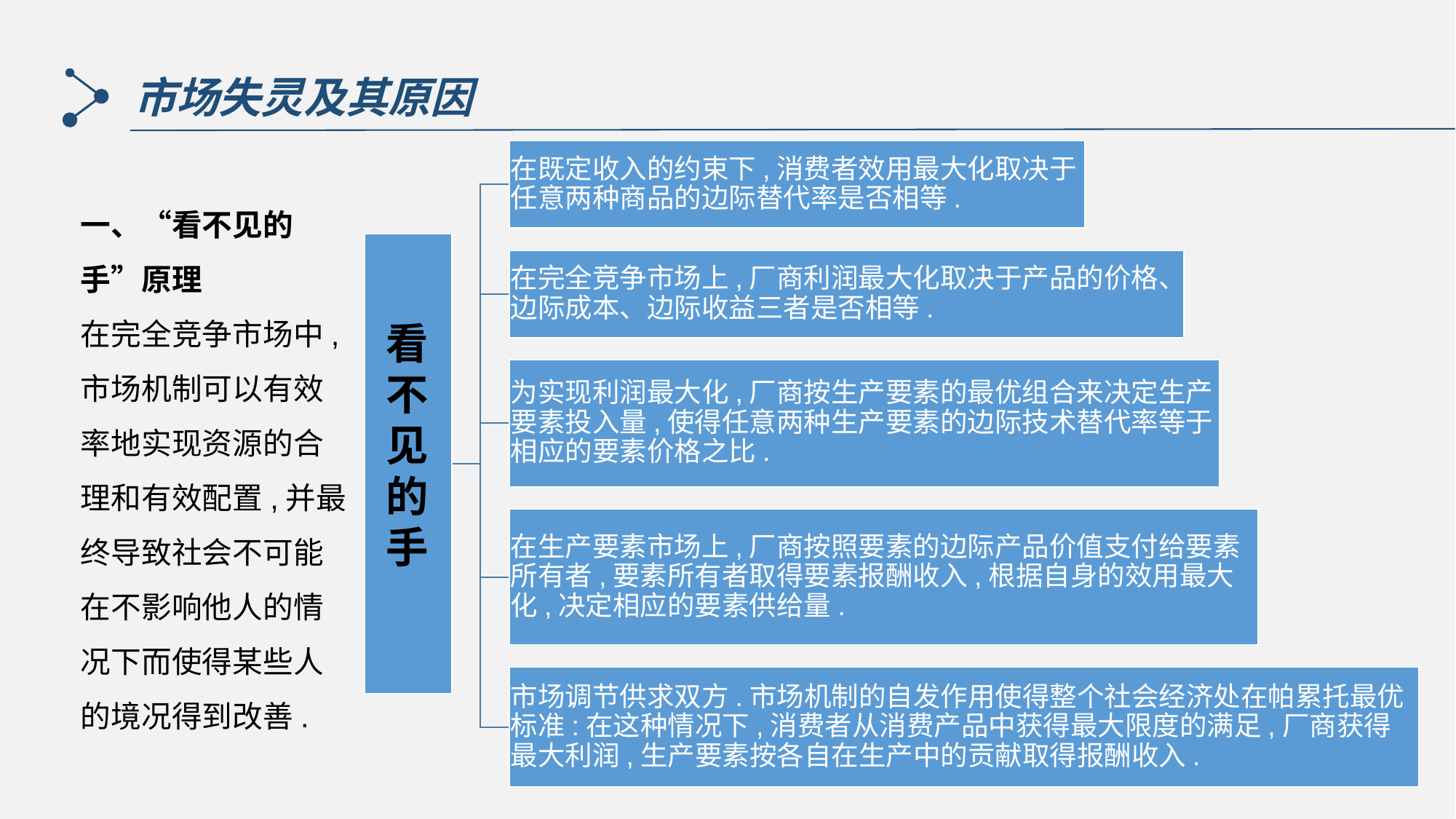

市场失灵及其原因

在既定收入的约束下,消费者效用最大化取决于任意两种商品的边际替代率是否相等.
在完全竞争市场上,厂商利润最大化取决于产品的价格、边际成本、边际收益三者是否相等.
为实现利润最大化,厂商按生产要素的最优组合来决定生产要素投入量,使得任意两种生产要素的边际技术替代率等于相应的要素价格之比.
在生产要素市场上,厂商按照要素的边际产品价值支付给要素所有者,要素所有者取得要素报酬收入,根据自身的效用最大化,决定相应的要素供给量.
市场调节供求双方.市场机制的自发作用使得整个社会经济处在帕累托最优标准:在这种情况下,消费者从消费产品中获得最大限度的满足,厂商获得最大利润,生产要素按各自在生产中的贡献取得报酬收入.
一、“看不见的手”原理
在完全竞争市场中,市场机制可以有效率地实现资源的合理和有效配置,并最终导致社会不可能在不影响他人的情况下而使得某些人的境况得到改善.
看
不
见
的
手